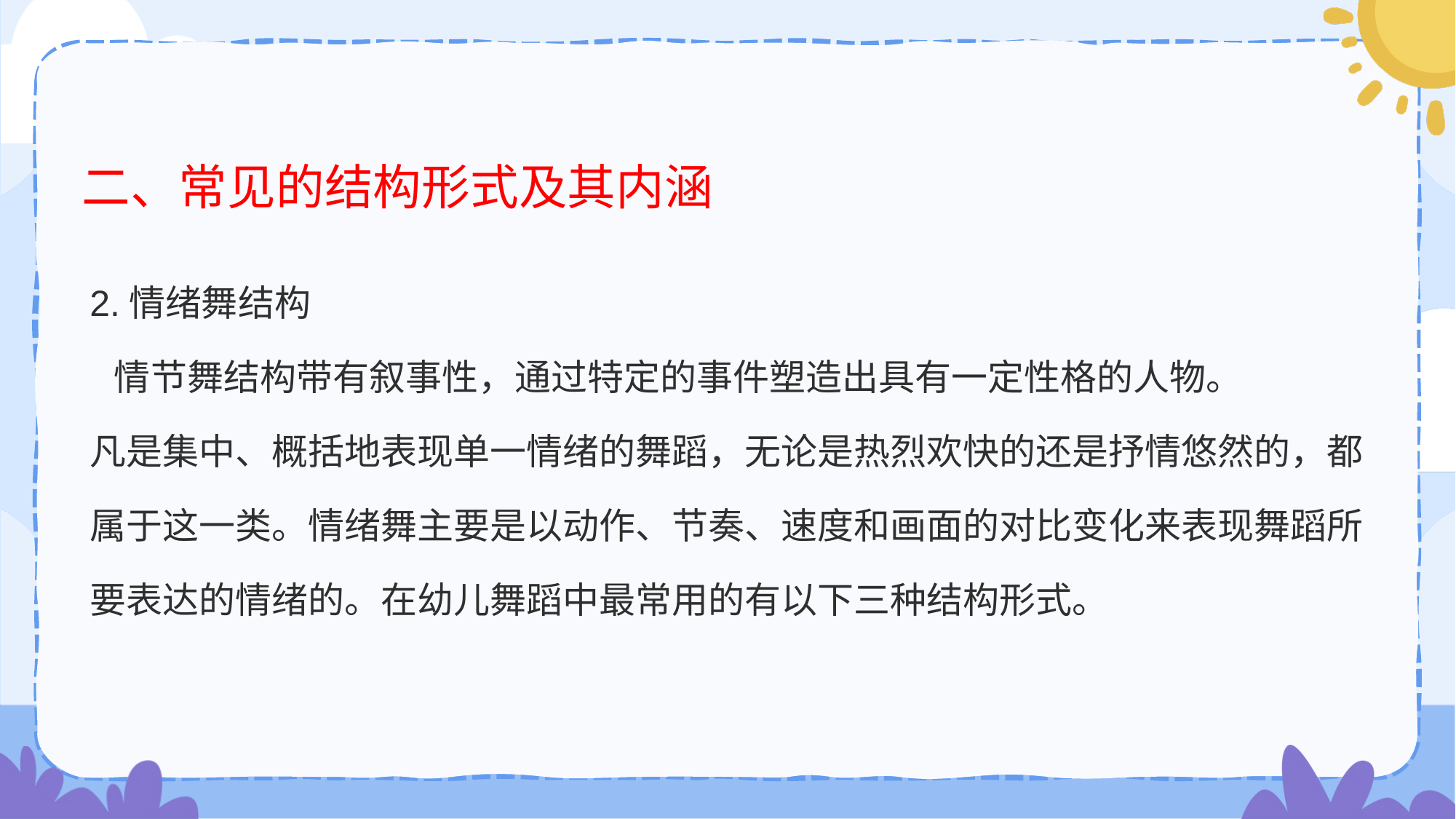

# 二、常见的结构形式及其内涵
2.情绪舞结构
   情节舞结构带有叙事性，通过特定的事件塑造出具有一定性格的人物。
凡是集中、概括地表现单一情绪的舞蹈，无论是热烈欢快的还是抒情悠然的，都属于这一类。情绪舞主要是以动作、节奏、速度和画面的对比变化来表现舞蹈所要表达的情绪的。在幼儿舞蹈中最常用的有以下三种结构形式。